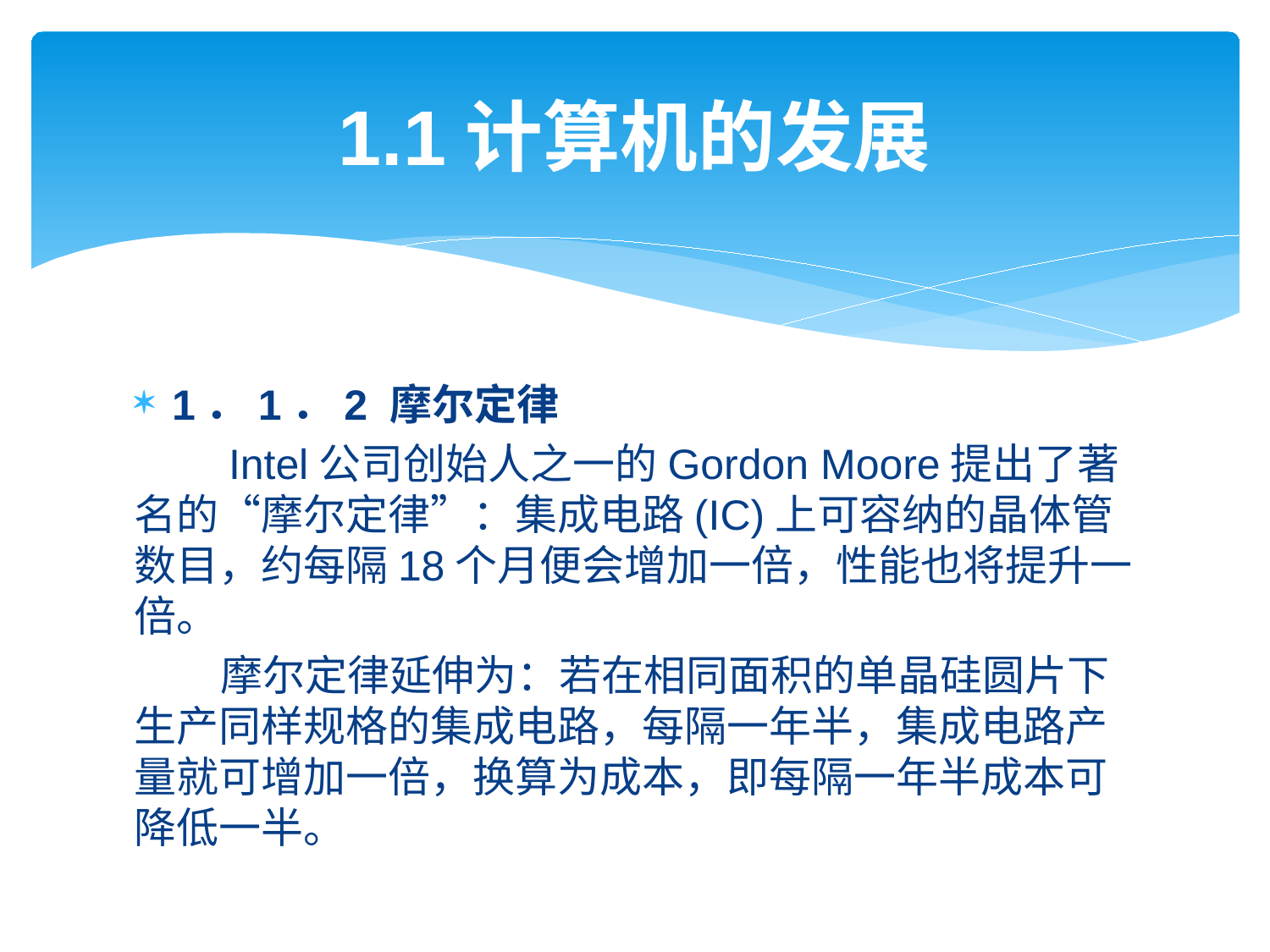

# 1.1计算机的发展
1．1．2 摩尔定律
        Intel公司创始人之一的Gordon Moore提出了著名的“摩尔定律”：集成电路(IC)上可容纳的晶体管数目，约每隔18个月便会增加一倍，性能也将提升一倍。
        摩尔定律延伸为：若在相同面积的单晶硅圆片下生产同样规格的集成电路，每隔一年半，集成电路产量就可增加一倍，换算为成本，即每隔一年半成本可降低一半。